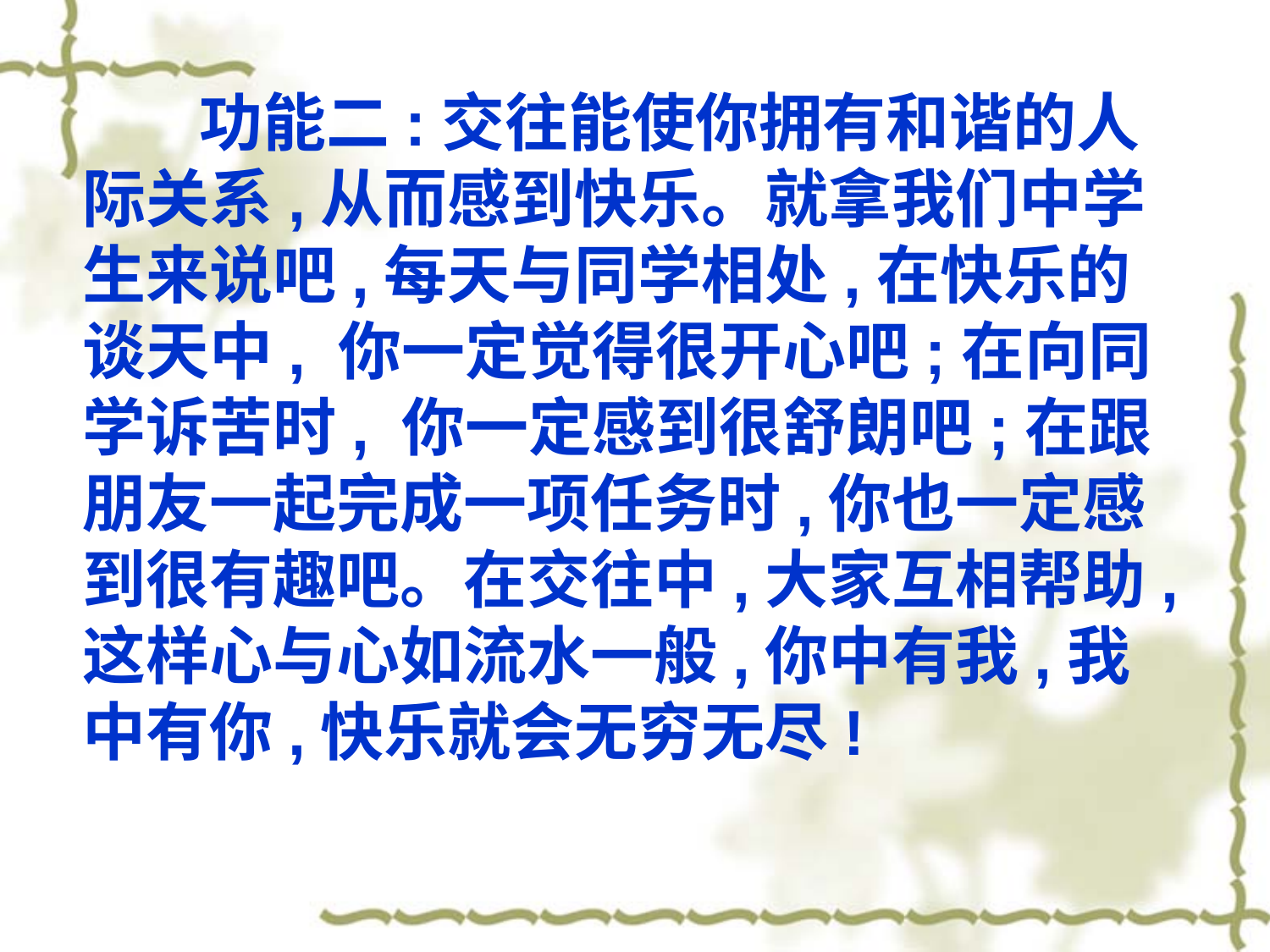

功能二:交往能使你拥有和谐的人际关系,从而感到快乐。就拿我们中学生来说吧,每天与同学相处,在快乐的谈天中, 你一定觉得很开心吧;在向同学诉苦时, 你一定感到很舒朗吧;在跟朋友一起完成一项任务时,你也一定感到很有趣吧。在交往中,大家互相帮助,这样心与心如流水一般,你中有我,我中有你,快乐就会无穷无尽!
148